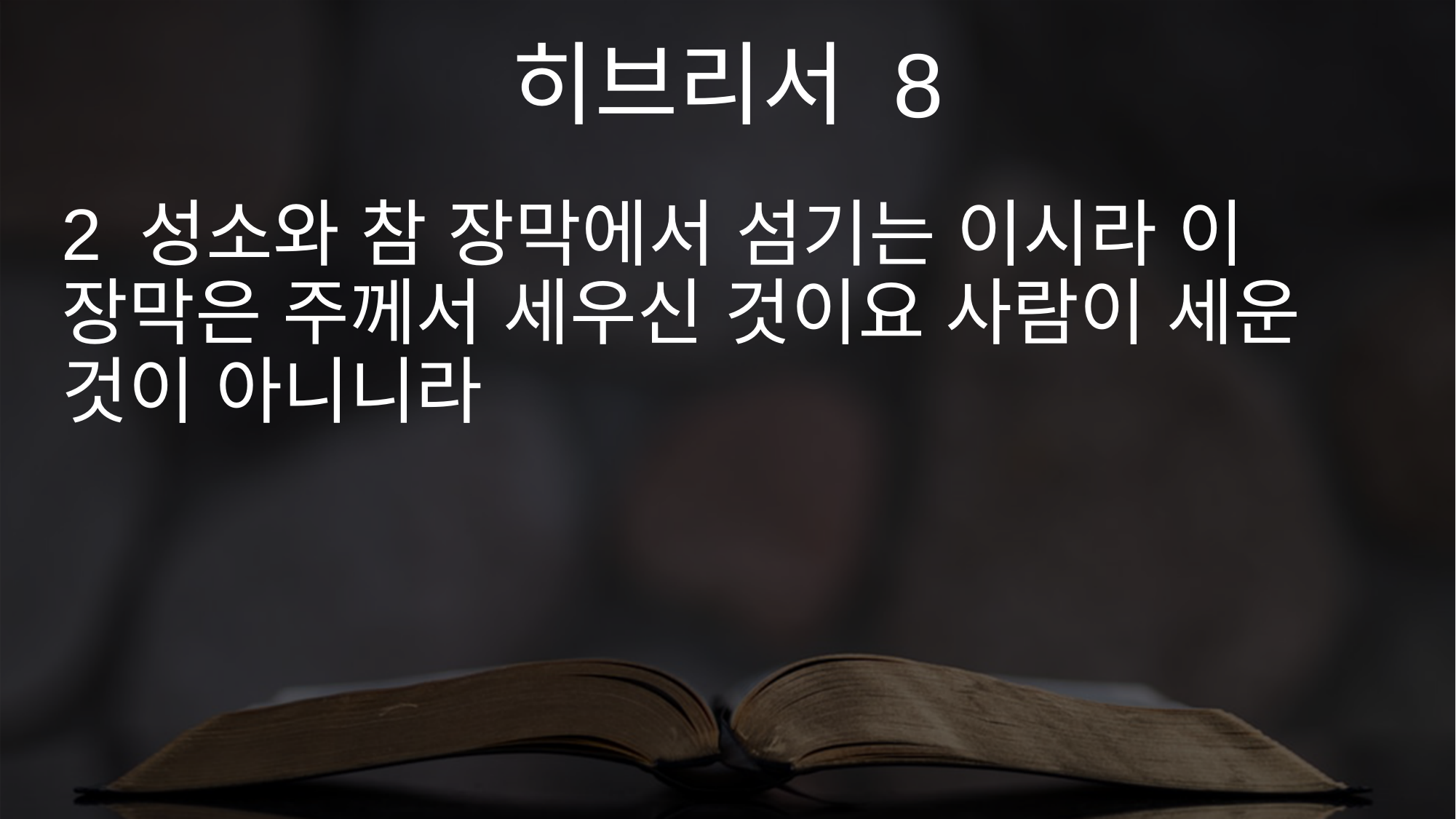

히브리서 8
2 성소와 참 장막에서 섬기는 이시라 이 장막은 주께서 세우신 것이요 사람이 세운 것이 아니니라